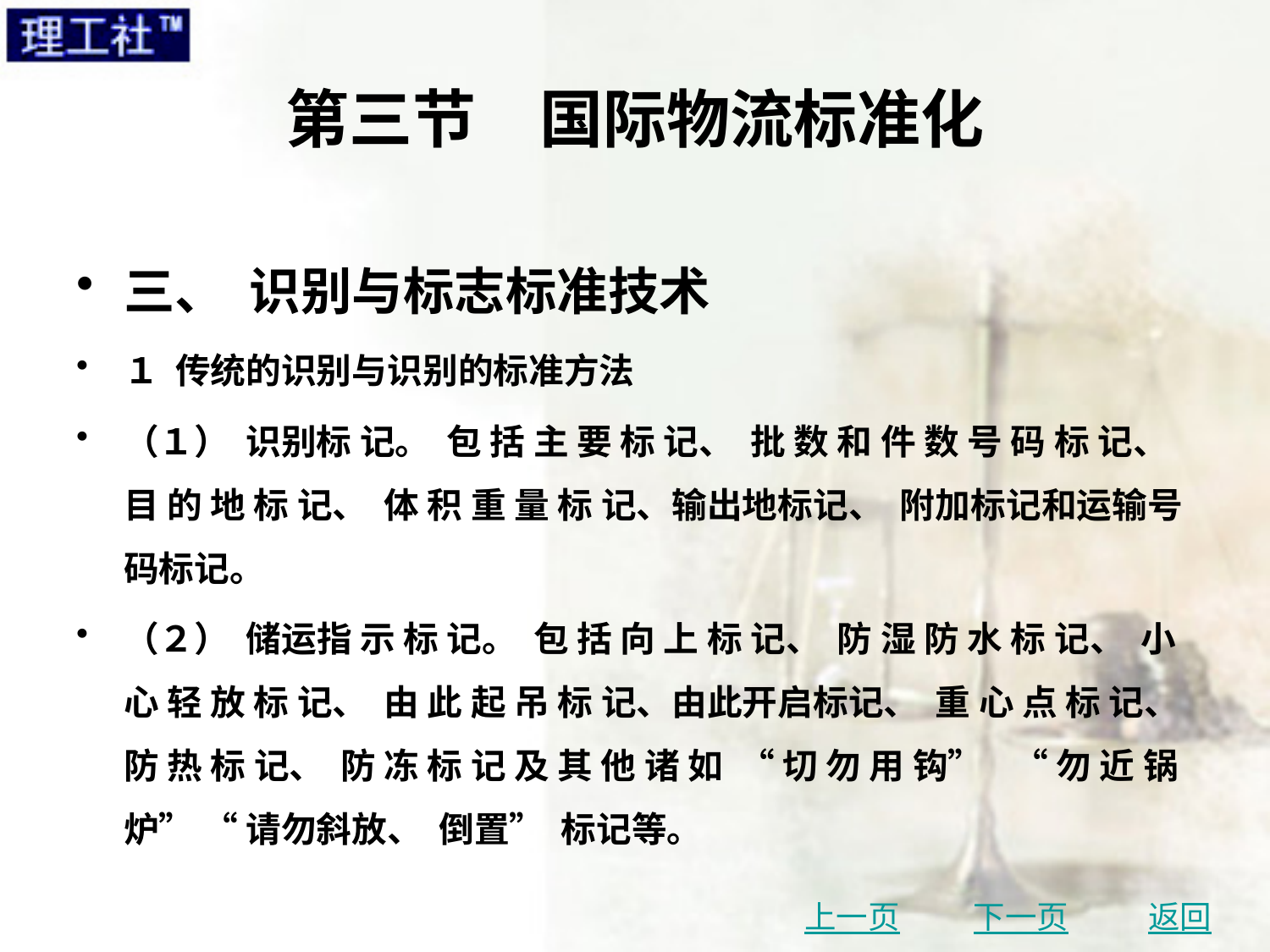

# 第三节　国际物流标准化
三、  识别与标志标准技术
１  传统的识别与识别的标准方法
（１）  识别标 记。  包 括 主 要 标 记、  批 数 和 件 数 号 码 标 记、  目 的 地 标 记、  体 积 重 量 标 记、输出地标记、  附加标记和运输号码标记。
（２）  储运指 示 标 记。  包 括 向 上 标 记、  防 湿 防 水 标 记、  小 心 轻 放 标 记、  由 此 起 吊 标 记、由此开启标记、  重 心 点 标 记、  防 热 标 记、  防 冻 标 记 及 其 他 诸 如  “ 切 勿 用 钩”	“ 勿 近 锅 炉” “ 请勿斜放、  倒置”  标记等。

上一页
下一页
返回